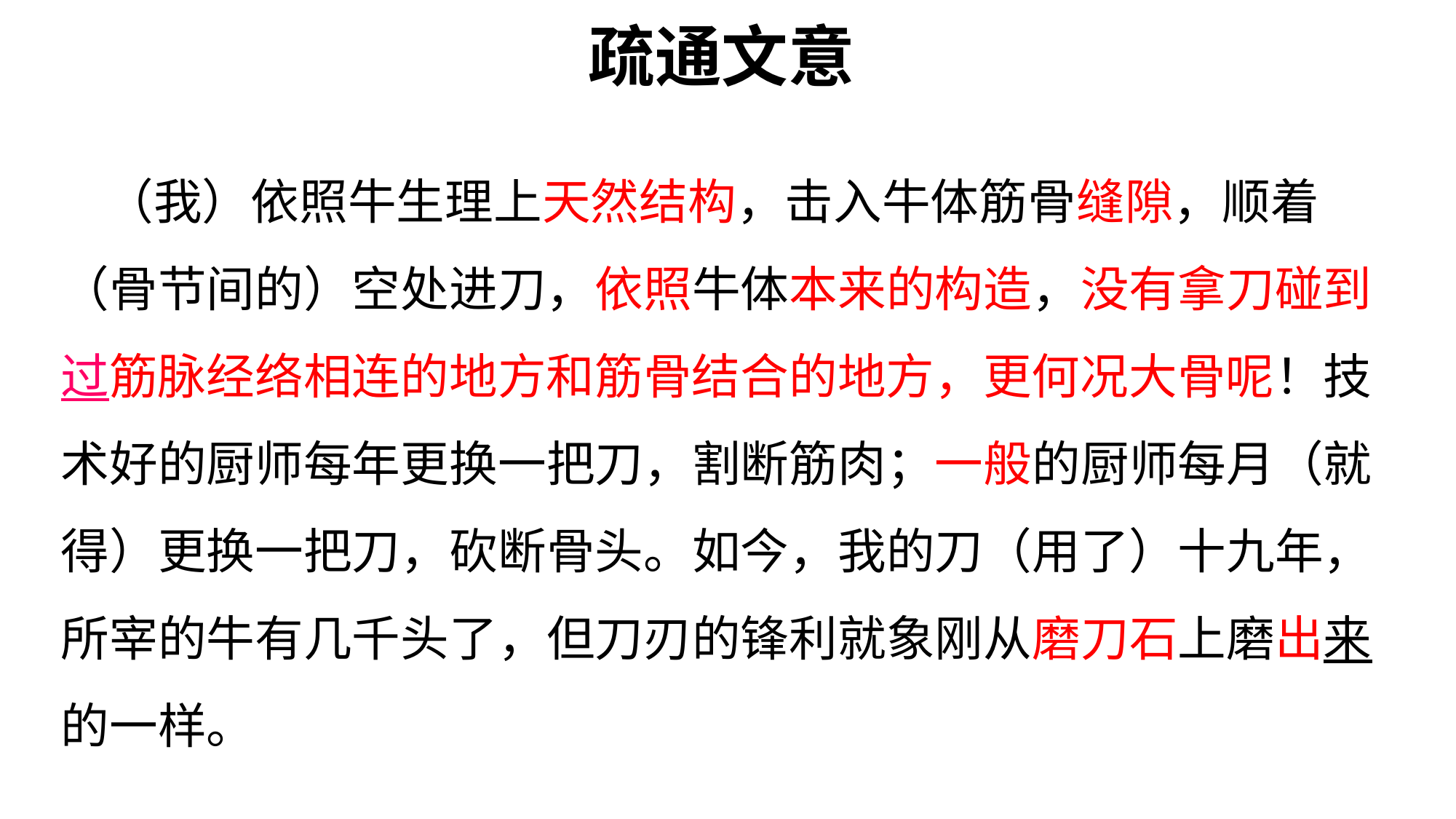

疏通文意
   （我）依照牛生理上天然结构，击入牛体筋骨缝隙，顺着（骨节间的）空处进刀，依照牛体本来的构造，没有拿刀碰到过筋脉经络相连的地方和筋骨结合的地方，更何况大骨呢！技术好的厨师每年更换一把刀，割断筋肉；一般的厨师每月（就得）更换一把刀，砍断骨头。如今，我的刀（用了）十九年，所宰的牛有几千头了，但刀刃的锋利就象刚从磨刀石上磨出来的一样。